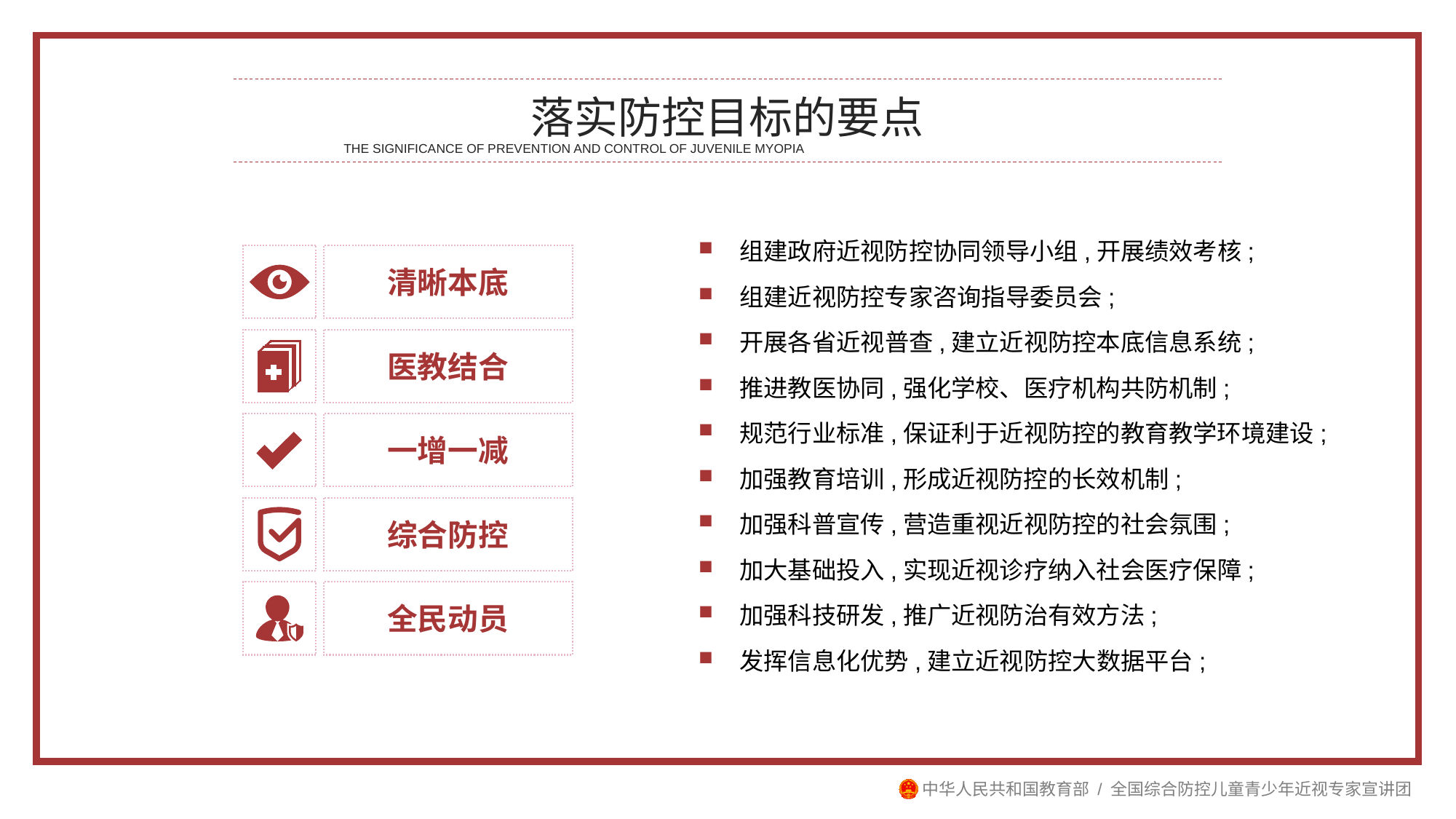

落实防控目标的要点
THE SIGNIFICANCE OF PREVENTION AND CONTROL OF JUVENILE MYOPIA
组建政府近视防控协同领导小组,开展绩效考核;
组建近视防控专家咨询指导委员会;
开展各省近视普查,建立近视防控本底信息系统;
推进教医协同,强化学校、医疗机构共防机制;
规范行业标准,保证利于近视防控的教育教学环境建设;
加强教育培训,形成近视防控的长效机制;
加强科普宣传,营造重视近视防控的社会氛围;
加大基础投入,实现近视诊疗纳入社会医疗保障;
加强科技研发,推广近视防治有效方法;
发挥信息化优势,建立近视防控大数据平台;

清晰本底

医教结合

一增一减

综合防控

全民动员